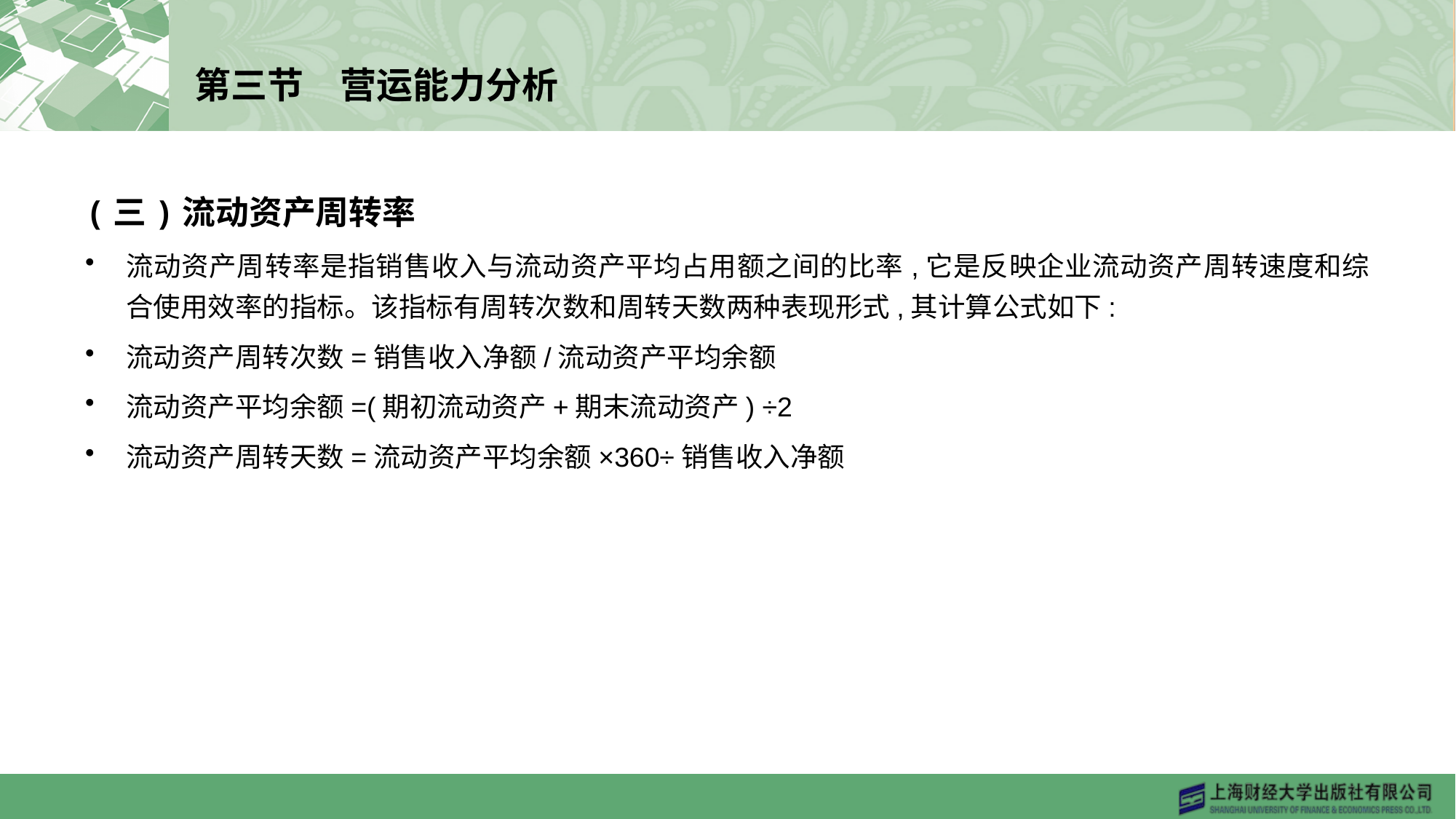

# 第三节　营运能力分析
(三)流动资产周转率
流动资产周转率是指销售收入与流动资产平均占用额之间的比率,它是反映企业流动资产周转速度和综合使用效率的指标。该指标有周转次数和周转天数两种表现形式,其计算公式如下:
流动资产周转次数=销售收入净额/流动资产平均余额
流动资产平均余额=(期初流动资产+期末流动资产) ÷2
流动资产周转天数=流动资产平均余额×360÷销售收入净额